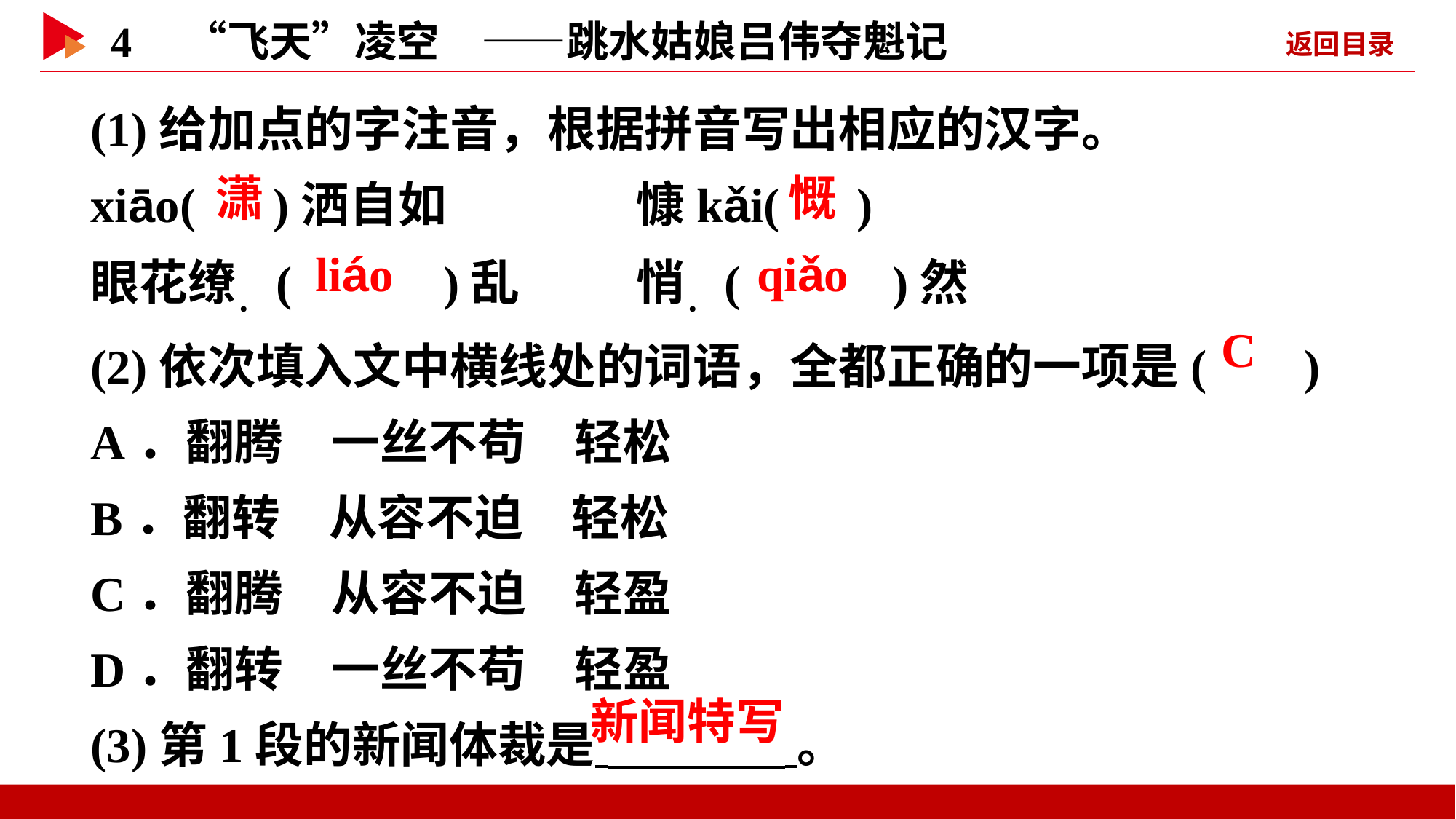

(1)给加点的字注音，根据拼音写出相应的汉字。
xiāo(      )洒自如　　　	慷kǎi(      )
眼花缭．(            )乱         	悄．(            )然
(2)依次填入文中横线处的词语，全都正确的一项是(        )
A．翻腾　一丝不苟　轻松
B．翻转　从容不迫　轻松
C．翻腾　从容不迫　轻盈
D．翻转　一丝不苟　轻盈
(3)第1段的新闻体裁是                  。
   潇
   慨
 liáo
 qiǎo
   C
 新闻特写